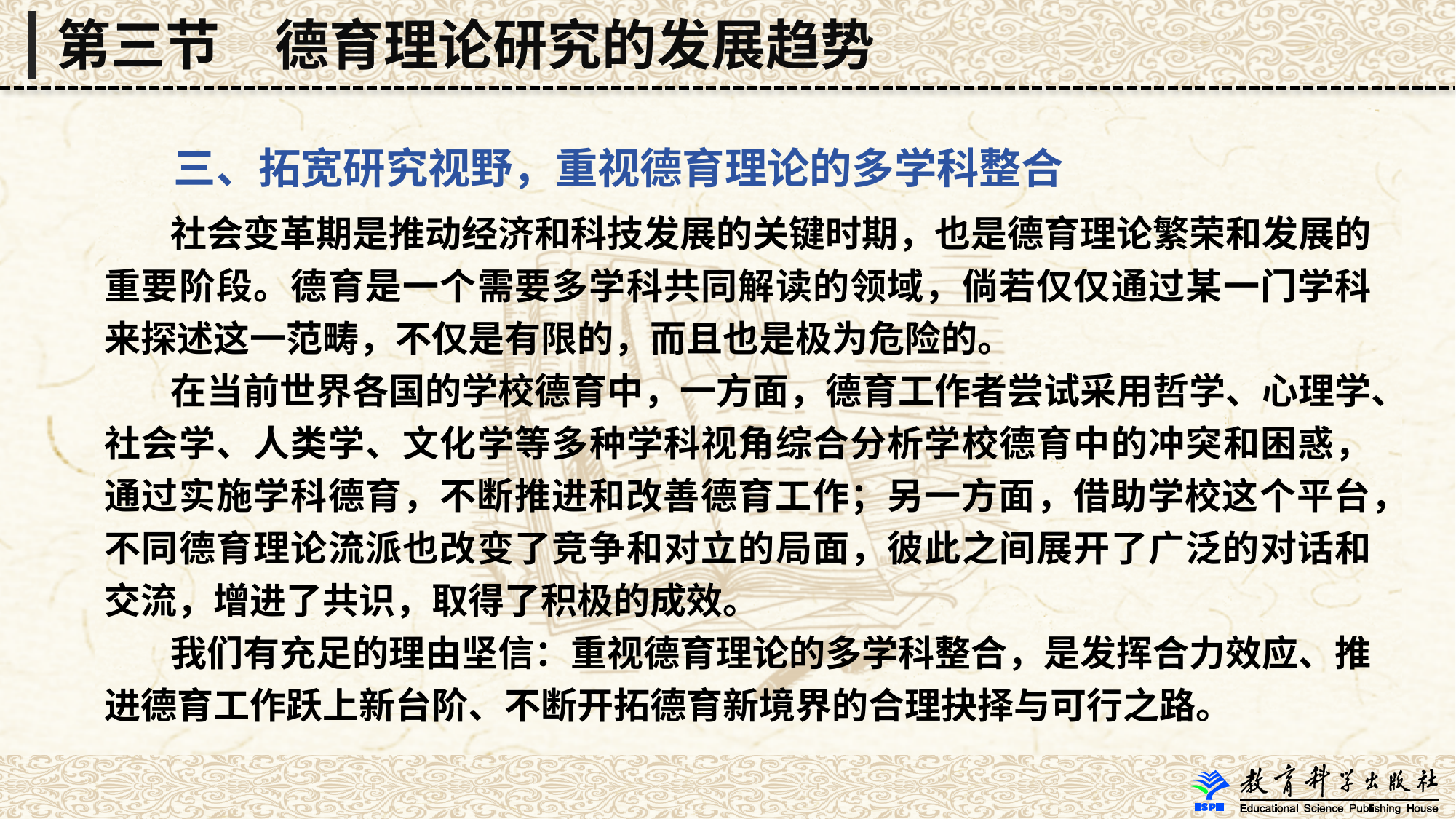

第三节　德育理论研究的发展趋势
         三、拓宽研究视野，重视德育理论的多学科整合

       社会变革期是推动经济和科技发展的关键时期，也是德育理论繁荣和发展的重要阶段。德育是一个需要多学科共同解读的领域，倘若仅仅通过某一门学科来探述这一范畴，不仅是有限的，而且也是极为危险的。
       在当前世界各国的学校德育中，一方面，德育工作者尝试采用哲学、心理学、社会学、人类学、文化学等多种学科视角综合分析学校德育中的冲突和困惑，通过实施学科德育，不断推进和改善德育工作；另一方面，借助学校这个平台，不同德育理论流派也改变了竞争和对立的局面，彼此之间展开了广泛的对话和交流，增进了共识，取得了积极的成效。
       我们有充足的理由坚信：重视德育理论的多学科整合，是发挥合力效应、推进德育工作跃上新台阶、不断开拓德育新境界的合理抉择与可行之路。